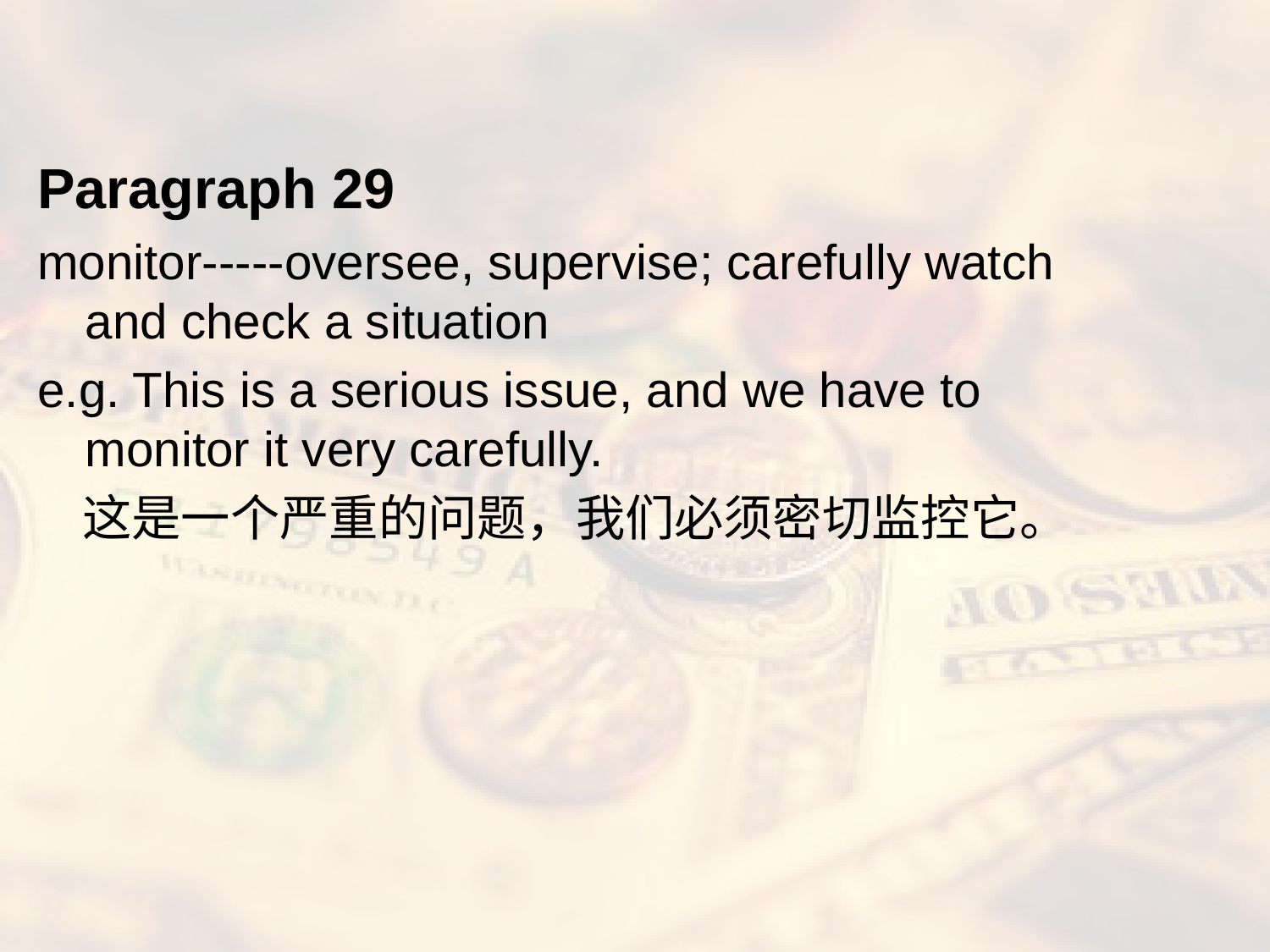

#
Paragraph 29
monitor-----oversee, supervise; carefully watch and check a situation
e.g. This is a serious issue, and we have to monitor it very carefully.
   这是一个严重的问题，我们必须密切监控它。